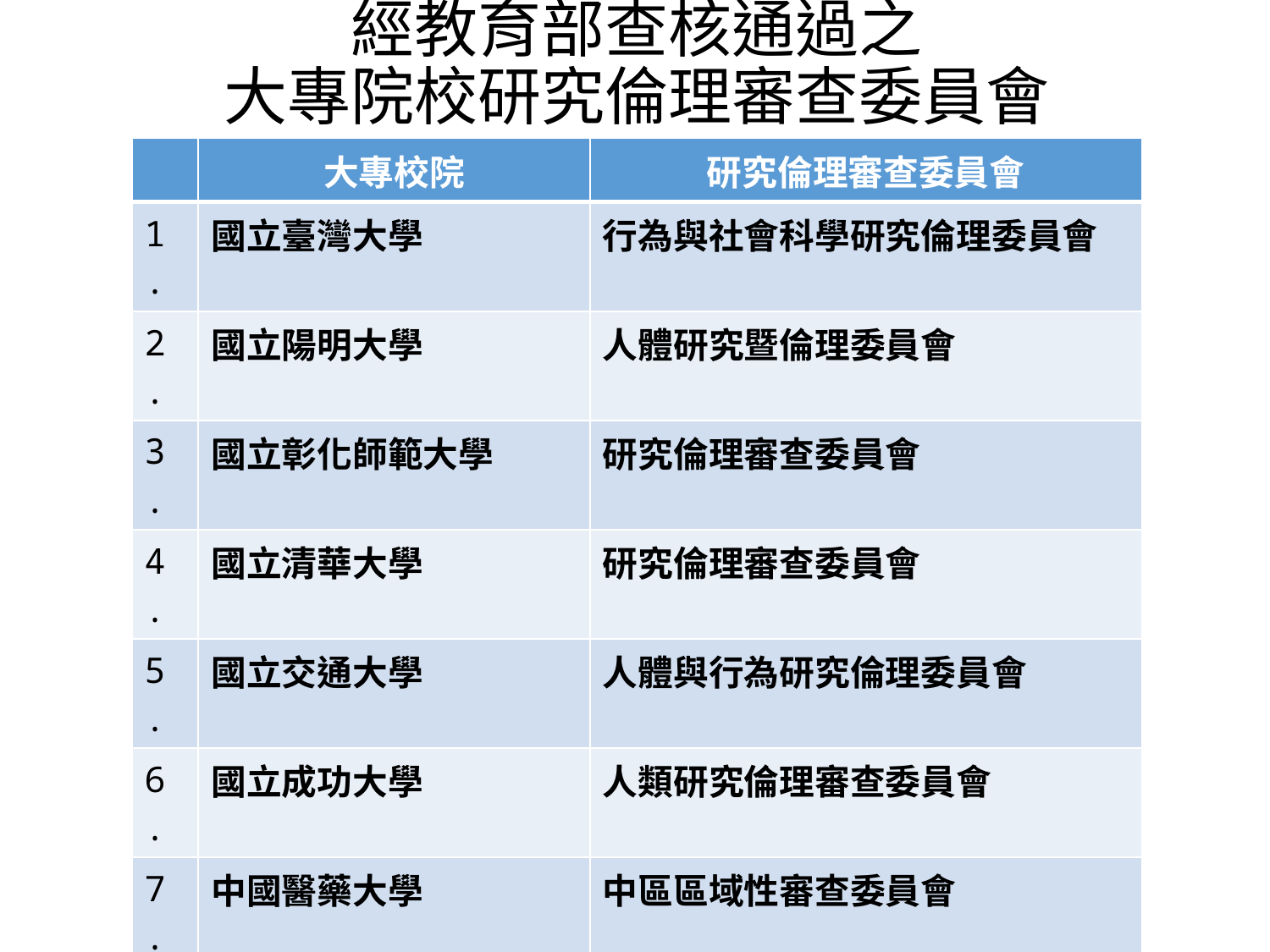

# 經教育部查核通過之 大專院校研究倫理審查委員會
|  | 大專校院 | 研究倫理審查委員會 |
| --- | --- | --- |
| 1. | 國立臺灣大學 | 行為與社會科學研究倫理委員會 |
| 2. | 國立陽明大學 | 人體研究暨倫理委員會 |
| 3. | 國立彰化師範大學 | 研究倫理審查委員會 |
| 4. | 國立清華大學 | 研究倫理審查委員會 |
| 5. | 國立交通大學 | 人體與行為研究倫理委員會 |
| 6. | 國立成功大學 | 人類研究倫理審查委員會 |
| 7. | 中國醫藥大學 | 中區區域性審查委員會 |
| 8. | 財團法人輔仁大學 | 人體研究倫理委員會 |
| 9. | 臺北市立大學 | 人體研究倫理委員會 |
| 10. | 國立臺灣師範大學 | 研究倫理審查委員會 |
| 11. | 國立政治大學 | 人類研究倫理審查委員會 |
| 12. | 國立中正大學 | 人類研究倫理審查委員會 |
| 13. | 元培醫事科技大學 | 人體與人類行為研究倫理委員會 |